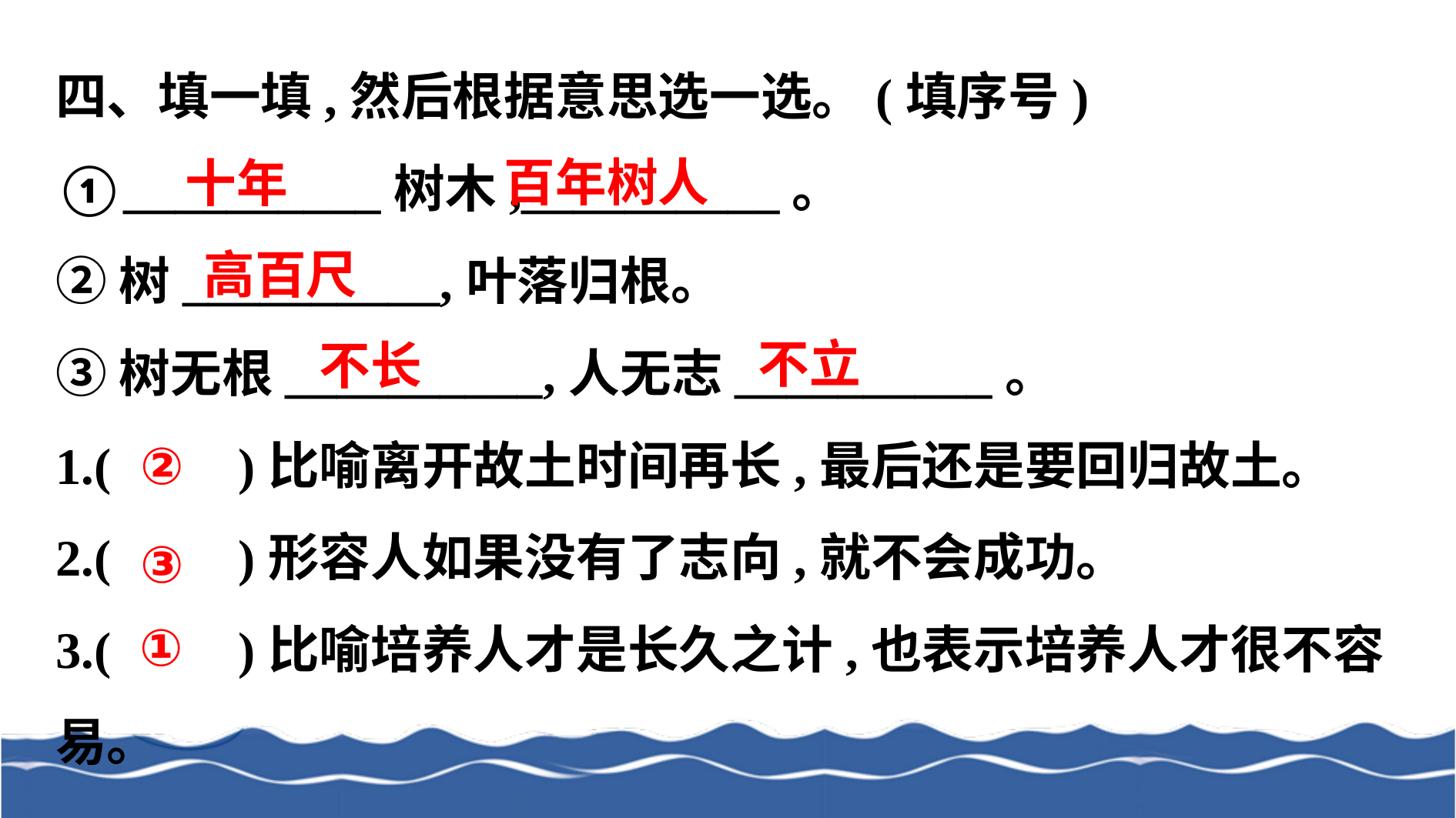

四、填一填,然后根据意思选一选。(填序号)
①__________树木,__________。
②树__________,叶落归根。
③树无根__________,人无志__________。
1.(　　)比喻离开故土时间再长,最后还是要回归故土。
2.(　　)形容人如果没有了志向,就不会成功。
3.(　　)比喻培养人才是长久之计,也表示培养人才很不容易。
百年树人
十年
高百尺
不立
不长
②
③
①